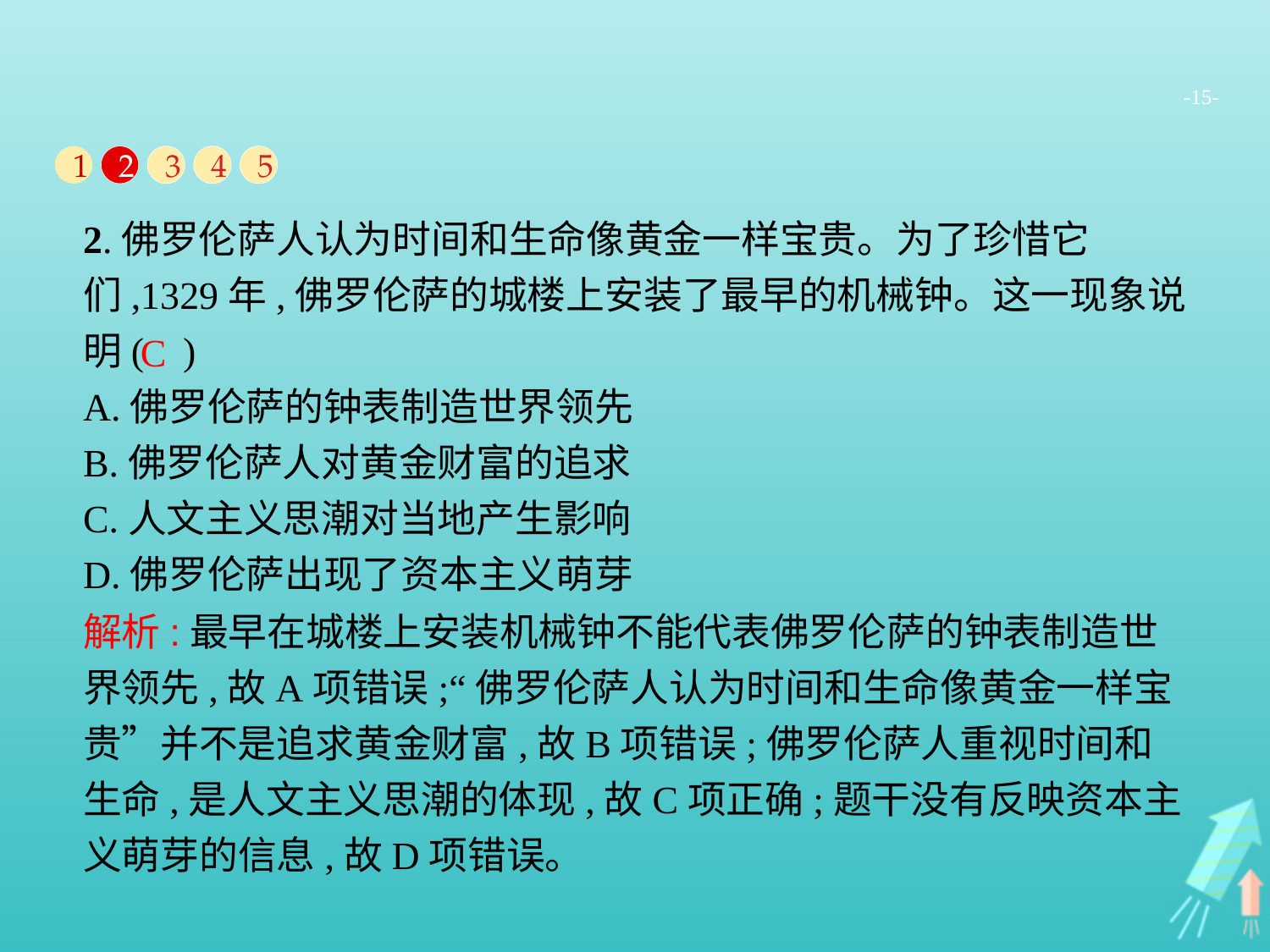

-15-
1
2
3
4
5
2.佛罗伦萨人认为时间和生命像黄金一样宝贵。为了珍惜它们,1329年,佛罗伦萨的城楼上安装了最早的机械钟。这一现象说明(    )
A.佛罗伦萨的钟表制造世界领先
B.佛罗伦萨人对黄金财富的追求
C.人文主义思潮对当地产生影响
D.佛罗伦萨出现了资本主义萌芽
C
解析:最早在城楼上安装机械钟不能代表佛罗伦萨的钟表制造世界领先,故A项错误;“佛罗伦萨人认为时间和生命像黄金一样宝贵”并不是追求黄金财富,故B项错误;佛罗伦萨人重视时间和生命,是人文主义思潮的体现,故C项正确;题干没有反映资本主义萌芽的信息,故D项错误。